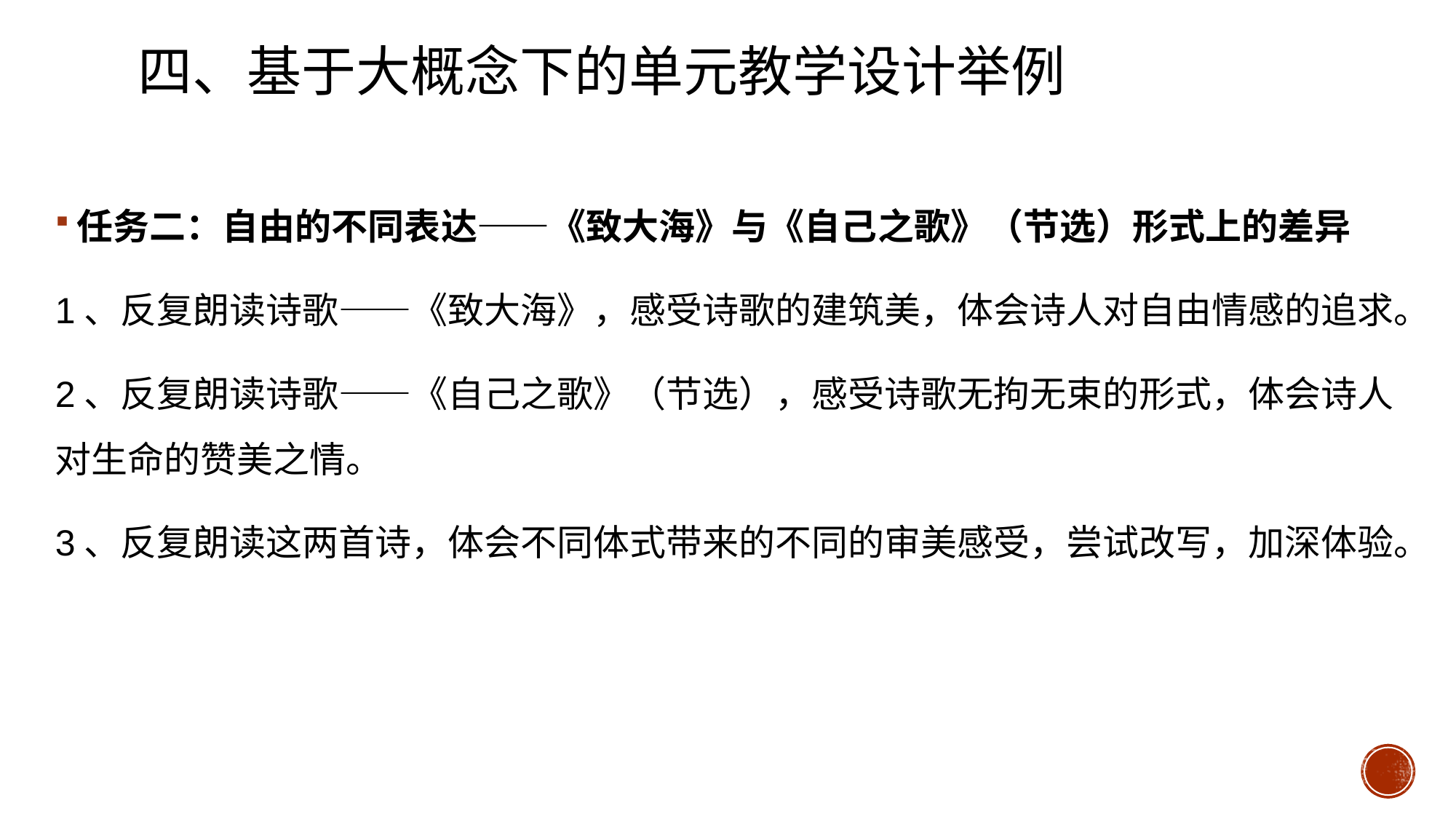

# 四、基于大概念下的单元教学设计举例
任务二：自由的不同表达——《致大海》与《自己之歌》（节选）形式上的差异
1、反复朗读诗歌——《致大海》，感受诗歌的建筑美，体会诗人对自由情感的追求。
2、反复朗读诗歌——《自己之歌》（节选），感受诗歌无拘无束的形式，体会诗人对生命的赞美之情。
3、反复朗读这两首诗，体会不同体式带来的不同的审美感受，尝试改写，加深体验。